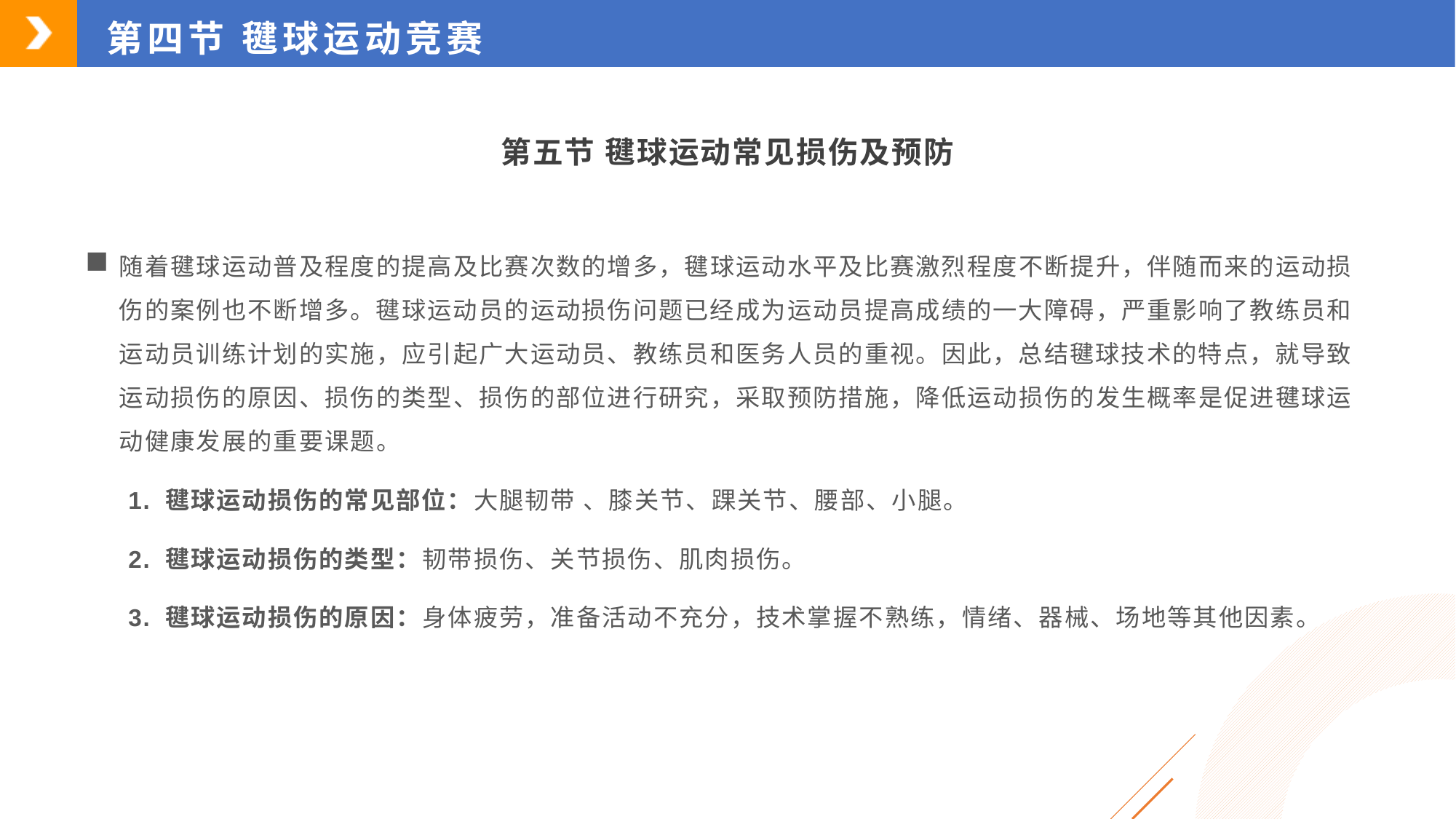

第四节 毽球运动竞赛
第五节 毽球运动常见损伤及预防
随着毽球运动普及程度的提高及比赛次数的增多，毽球运动水平及比赛激烈程度不断提升，伴随而来的运动损伤的案例也不断增多。毽球运动员的运动损伤问题已经成为运动员提高成绩的一大障碍，严重影响了教练员和运动员训练计划的实施，应引起广大运动员、教练员和医务人员的重视。因此，总结毽球技术的特点，就导致运动损伤的原因、损伤的类型、损伤的部位进行研究，采取预防措施，降低运动损伤的发生概率是促进毽球运动健康发展的重要课题。
1. 毽球运动损伤的常见部位：大腿韧带 、膝关节、踝关节、腰部、小腿。
2. 毽球运动损伤的类型：韧带损伤、关节损伤、肌肉损伤。
3. 毽球运动损伤的原因：身体疲劳，准备活动不充分，技术掌握不熟练，情绪、器械、场地等其他因素。